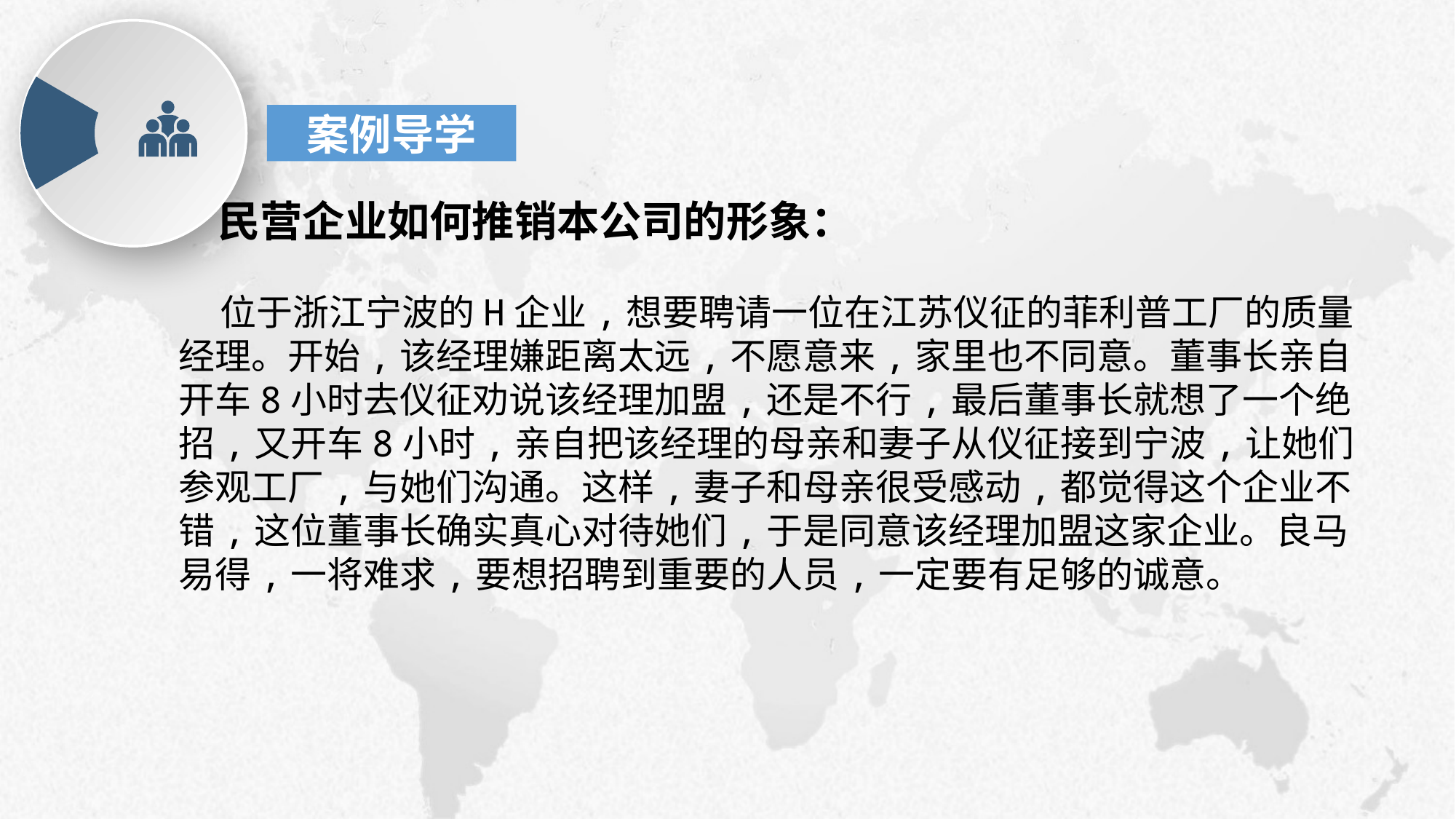

案例导学
   民营企业如何推销本公司的形象：

    位于浙江宁波的H企业,想要聘请一位在江苏仪征的菲利普工厂的质量经理。开始,该经理嫌距离太远,不愿意来,家里也不同意。董事长亲自开车8小时去仪征劝说该经理加盟,还是不行,最后董事长就想了一个绝招,又开车8小时,亲自把该经理的母亲和妻子从仪征接到宁波,让她们参观工厂,与她们沟通。这样,妻子和母亲很受感动,都觉得这个企业不错,这位董事长确实真心对待她们,于是同意该经理加盟这家企业。良马易得,一将难求,要想招聘到重要的人员,一定要有足够的诚意。